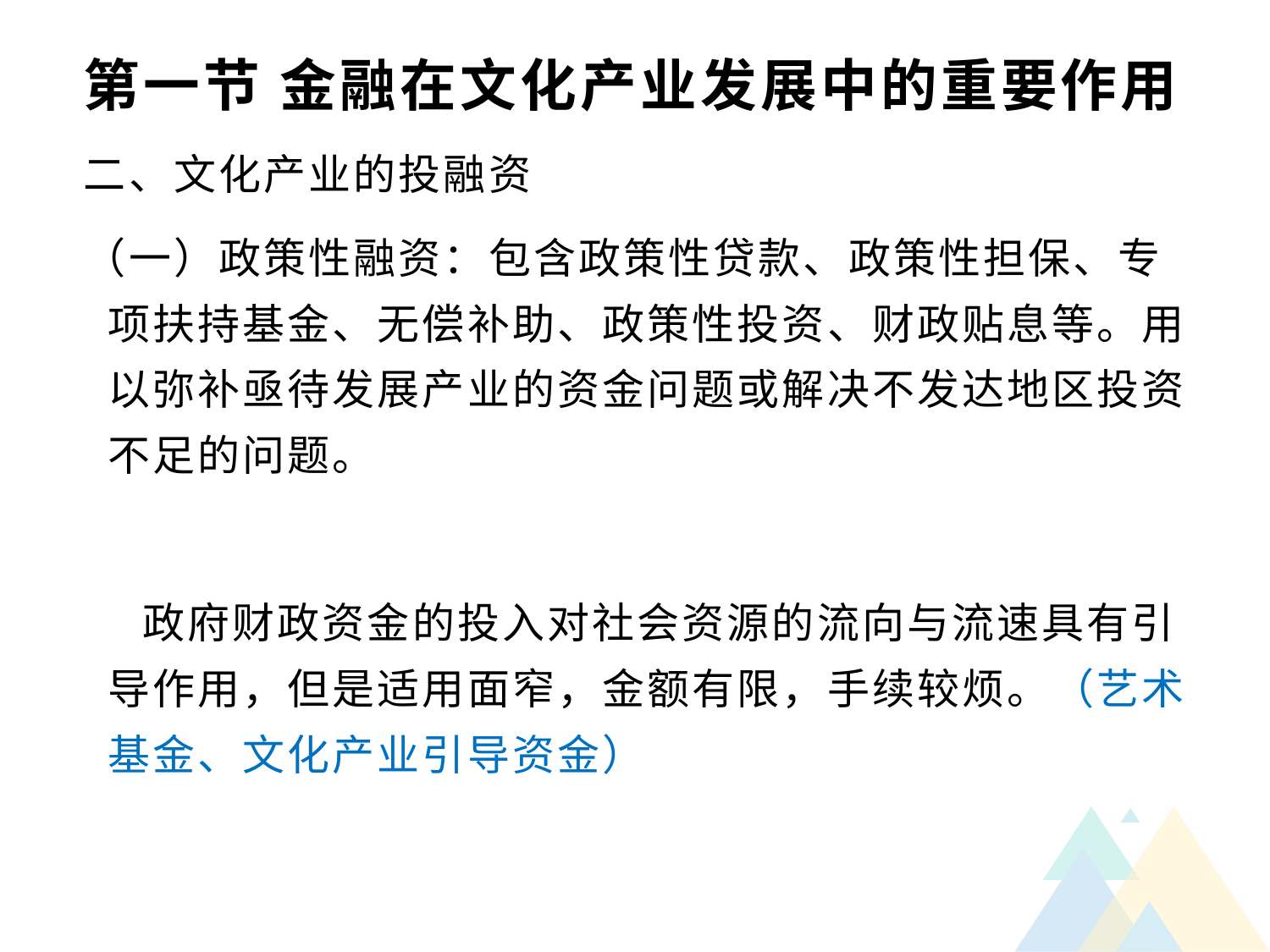

# 第一节 金融在文化产业发展中的重要作用
二、文化产业的投融资
（一）政策性融资：包含政策性贷款、政策性担保、专项扶持基金、无偿补助、政策性投资、财政贴息等。用以弥补亟待发展产业的资金问题或解决不发达地区投资不足的问题。

    政府财政资金的投入对社会资源的流向与流速具有引导作用，但是适用面窄，金额有限，手续较烦。（艺术基金、文化产业引导资金）